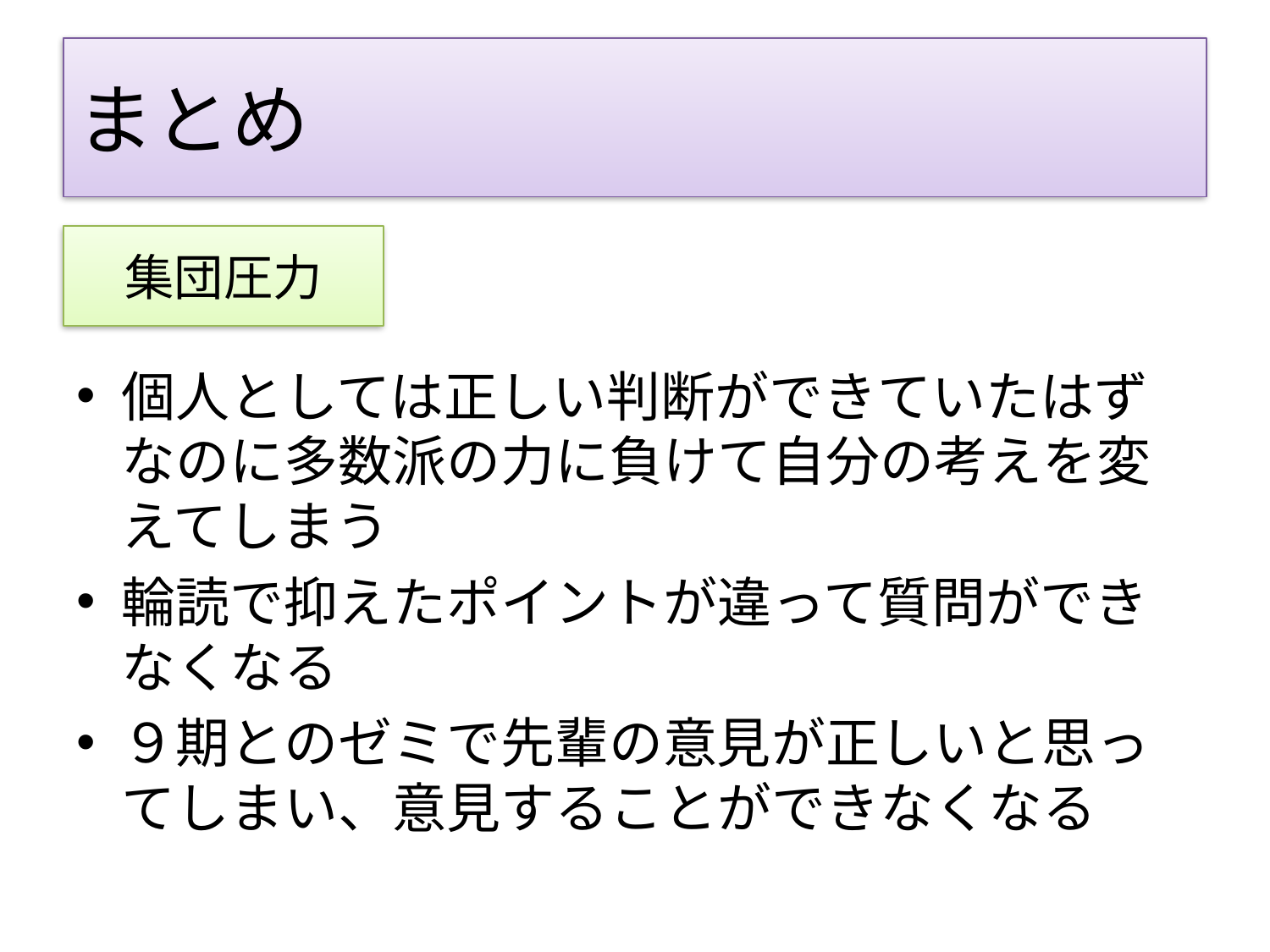

# まとめ
集団圧力
個人としては正しい判断ができていたはずなのに多数派の力に負けて自分の考えを変えてしまう
輪読で抑えたポイントが違って質問ができなくなる
９期とのゼミで先輩の意見が正しいと思ってしまい、意見することができなくなる